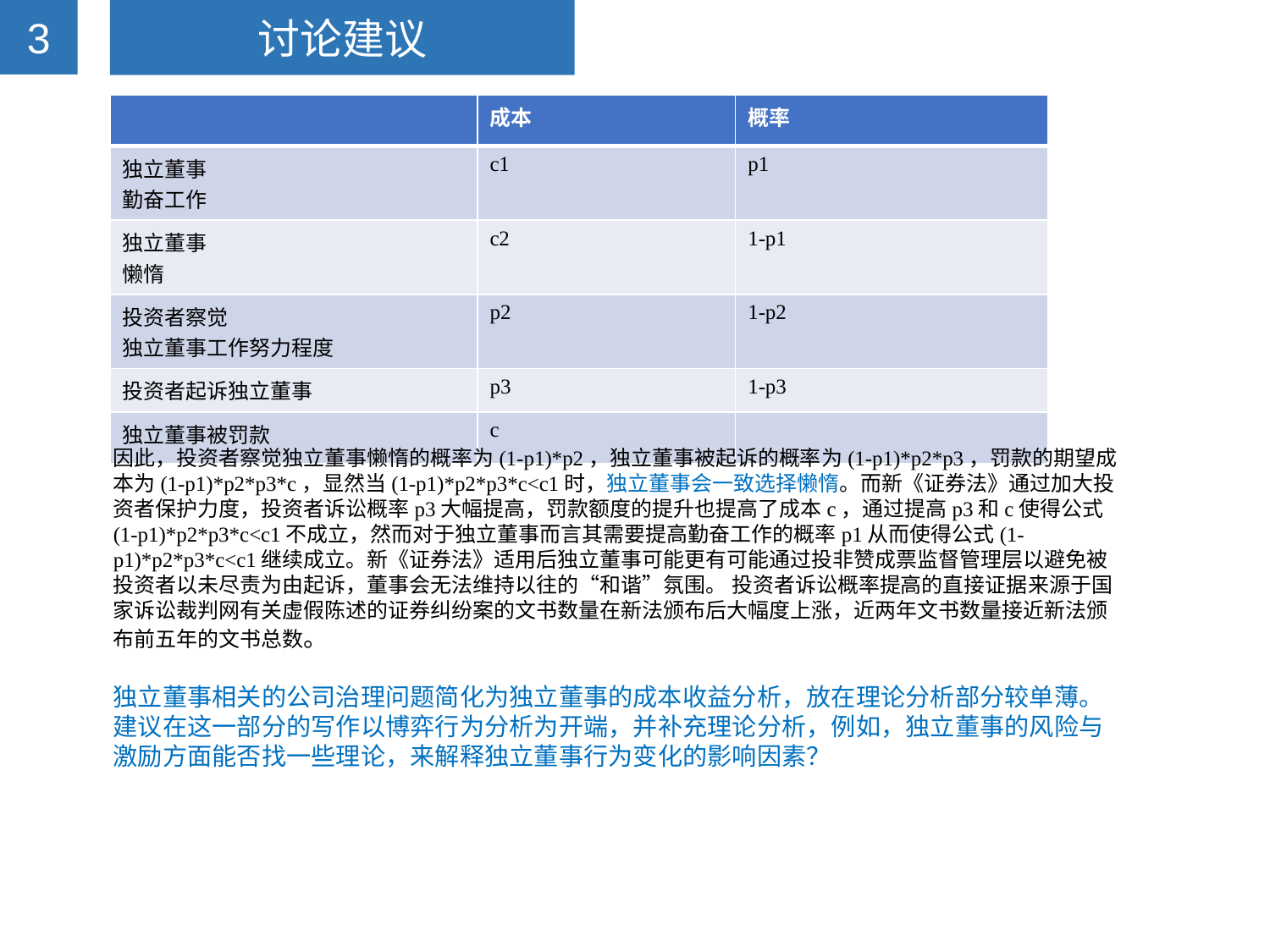

讨论建议
3
|  | 成本 | 概率 |
| --- | --- | --- |
| 独立董事 勤奋工作 | c1 | p1 |
| 独立董事 懒惰 | c2 | 1-p1 |
| 投资者察觉 独立董事工作努力程度 | p2 | 1-p2 |
| 投资者起诉独立董事 | p3 | 1-p3 |
| 独立董事被罚款 | c |  |
因此，投资者察觉独立董事懒惰的概率为(1-p1)*p2，独立董事被起诉的概率为(1-p1)*p2*p3，罚款的期望成本为(1-p1)*p2*p3*c，显然当(1-p1)*p2*p3*c<c1时，独立董事会一致选择懒惰。而新《证券法》通过加大投资者保护力度，投资者诉讼概率p3大幅提高，罚款额度的提升也提高了成本c，通过提高p3和c使得公式(1-p1)*p2*p3*c<c1不成立，然而对于独立董事而言其需要提高勤奋工作的概率p1从而使得公式(1-p1)*p2*p3*c<c1继续成立。新《证券法》适用后独立董事可能更有可能通过投非赞成票监督管理层以避免被投资者以未尽责为由起诉，董事会无法维持以往的“和谐”氛围。 投资者诉讼概率提高的直接证据来源于国家诉讼裁判网有关虚假陈述的证券纠纷案的文书数量在新法颁布后大幅度上涨，近两年文书数量接近新法颁布前五年的文书总数。

独立董事相关的公司治理问题简化为独立董事的成本收益分析，放在理论分析部分较单薄。
建议在这一部分的写作以博弈行为分析为开端，并补充理论分析，例如，独立董事的风险与激励方面能否找一些理论，来解释独立董事行为变化的影响因素？